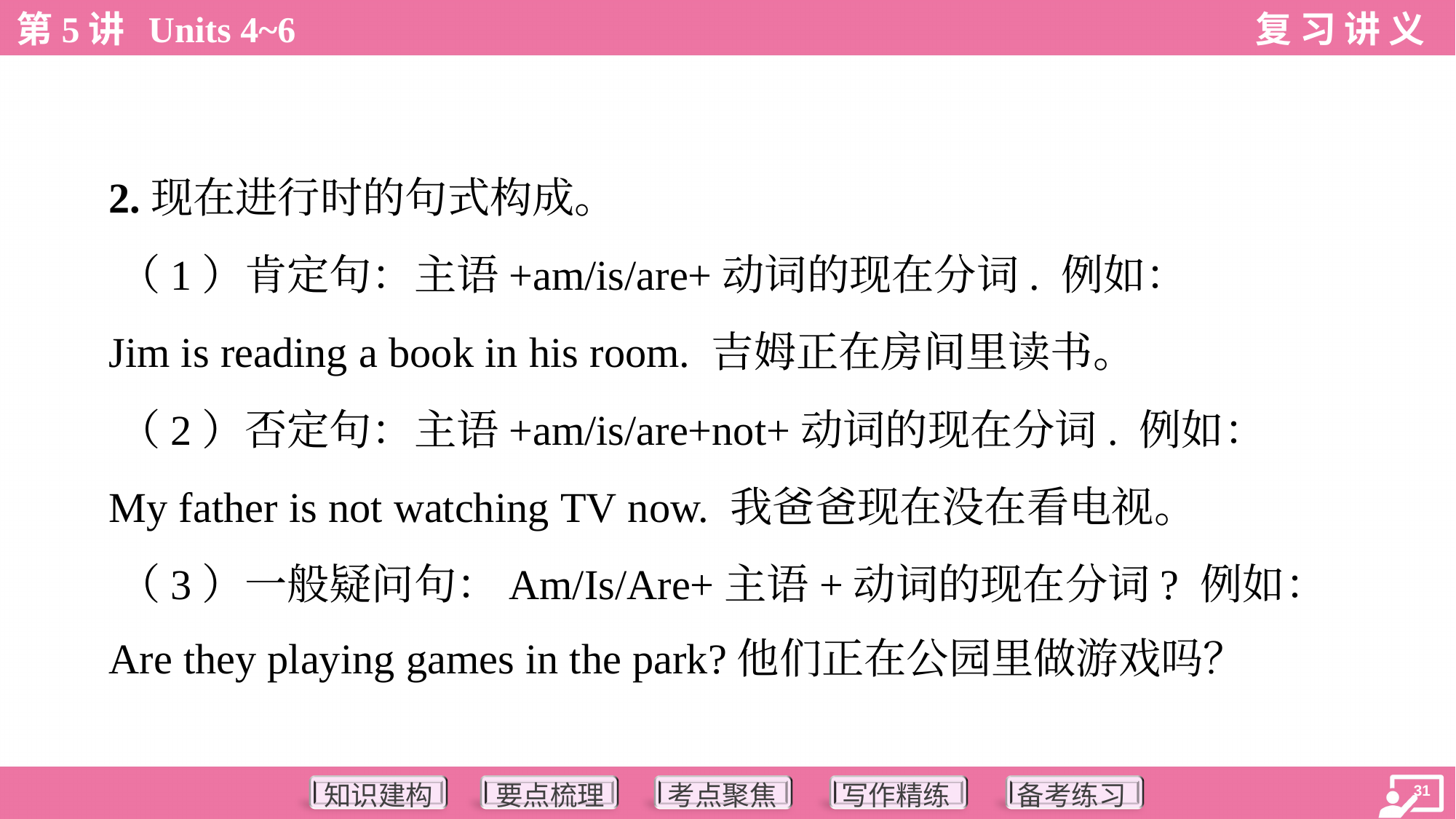

2.现在进行时的句式构成。
    （1）肯定句：主语+am/is/are+动词的现在分词. 例如：
    Jim is reading a book in his room. 吉姆正在房间里读书。
    （2）否定句：主语+am/is/are+not+动词的现在分词. 例如：
    My father is not watching TV now. 我爸爸现在没在看电视。
    （3）一般疑问句：Am/Is/Are+主语+动词的现在分词? 例如：
    Are they playing games in the park?他们正在公园里做游戏吗？